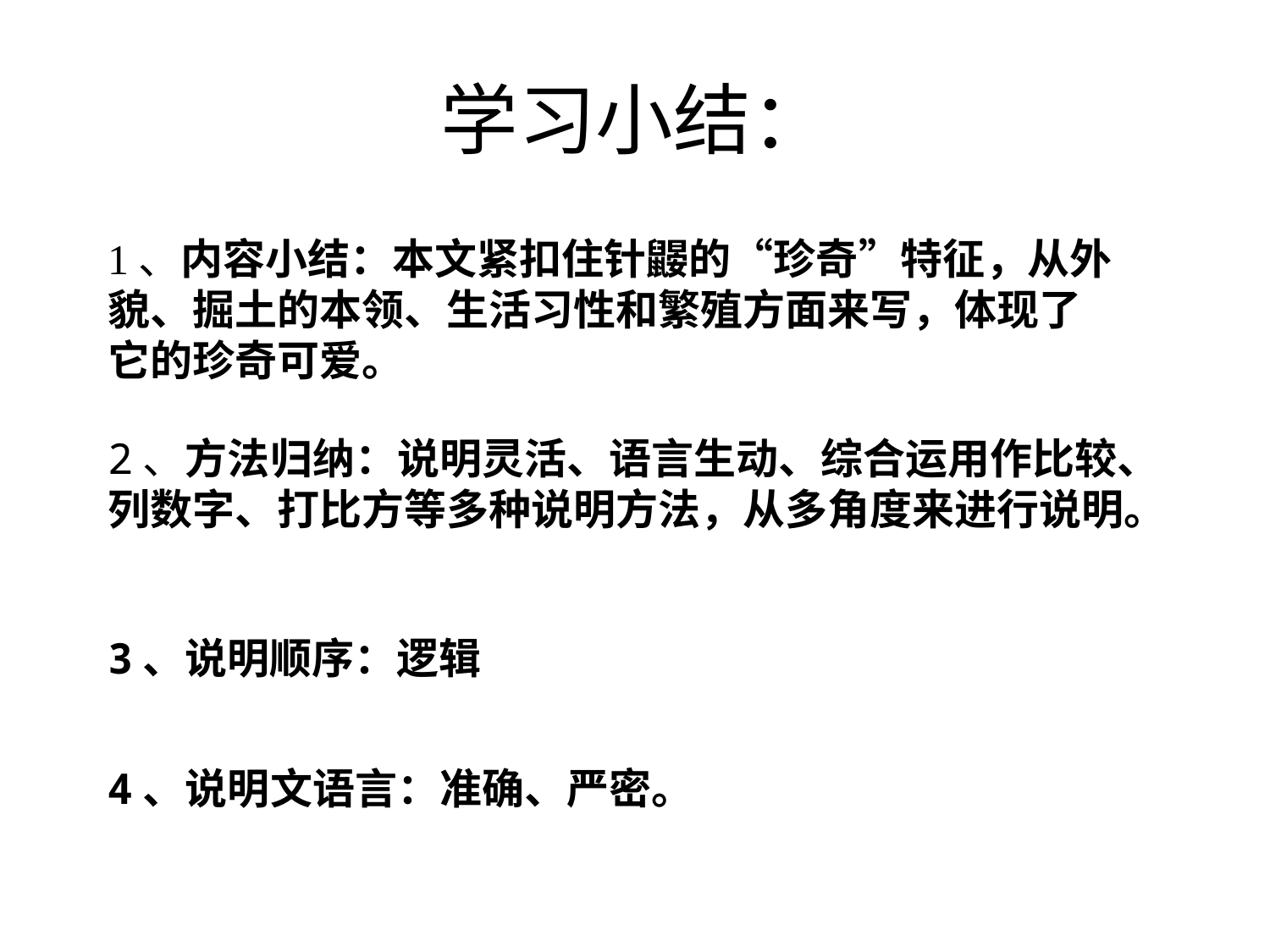

# 学习小结：
1、内容小结：本文紧扣住针鼹的“珍奇”特征，从外貌、掘土的本领、生活习性和繁殖方面来写，体现了它的珍奇可爱。
2、方法归纳：说明灵活、语言生动、综合运用作比较、列数字、打比方等多种说明方法，从多角度来进行说明。
3、说明顺序：逻辑
4、说明文语言：准确、严密。